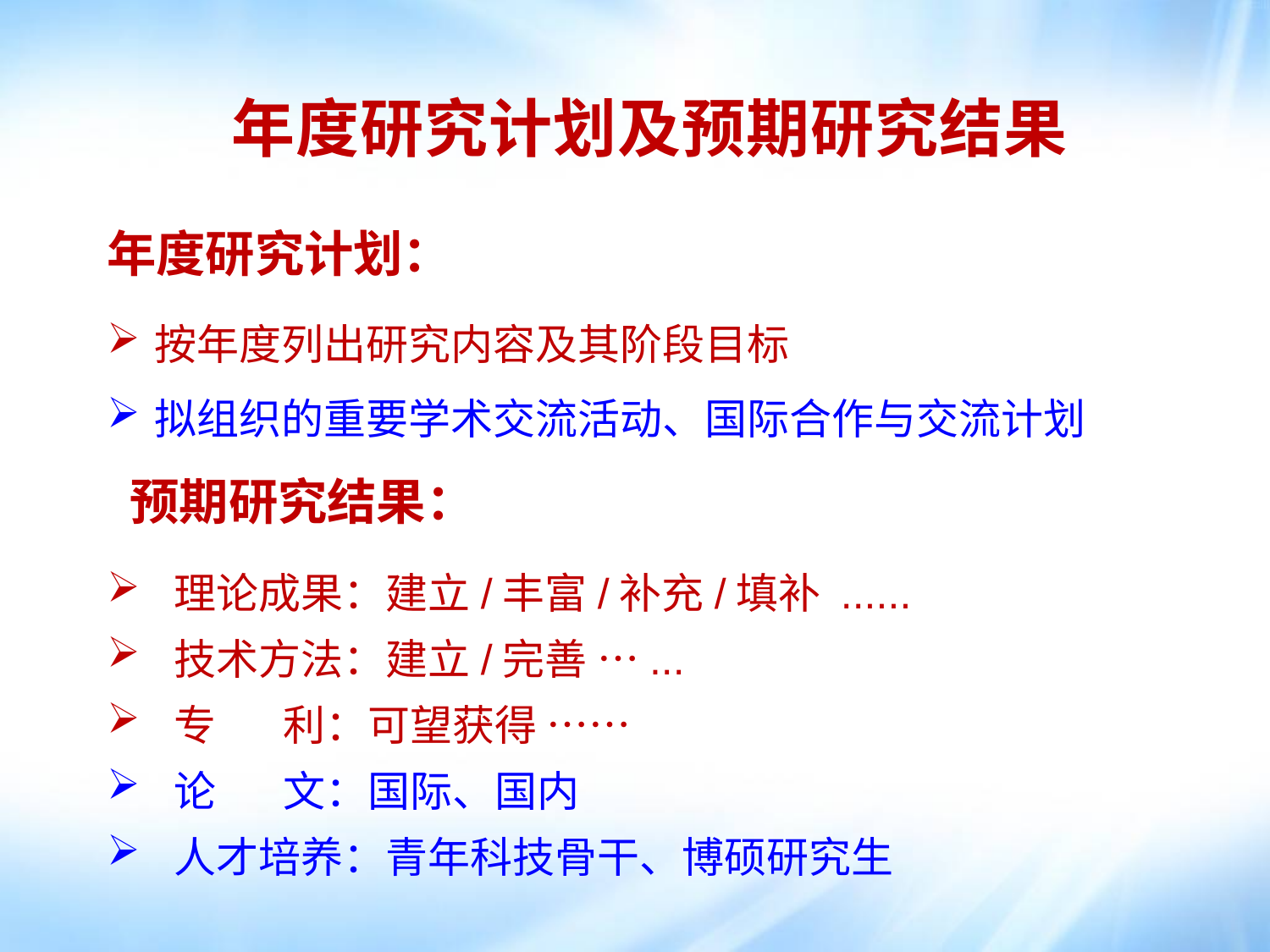

年度研究计划及预期研究结果
年度研究计划：
按年度列出研究内容及其阶段目标
拟组织的重要学术交流活动、国际合作与交流计划
 预期研究结果：
 理论成果：建立/丰富/补充/填补 ......
 技术方法：建立/完善 …...
 专       利：可望获得 ……
 论       文：国际、国内
 人才培养：青年科技骨干、博硕研究生